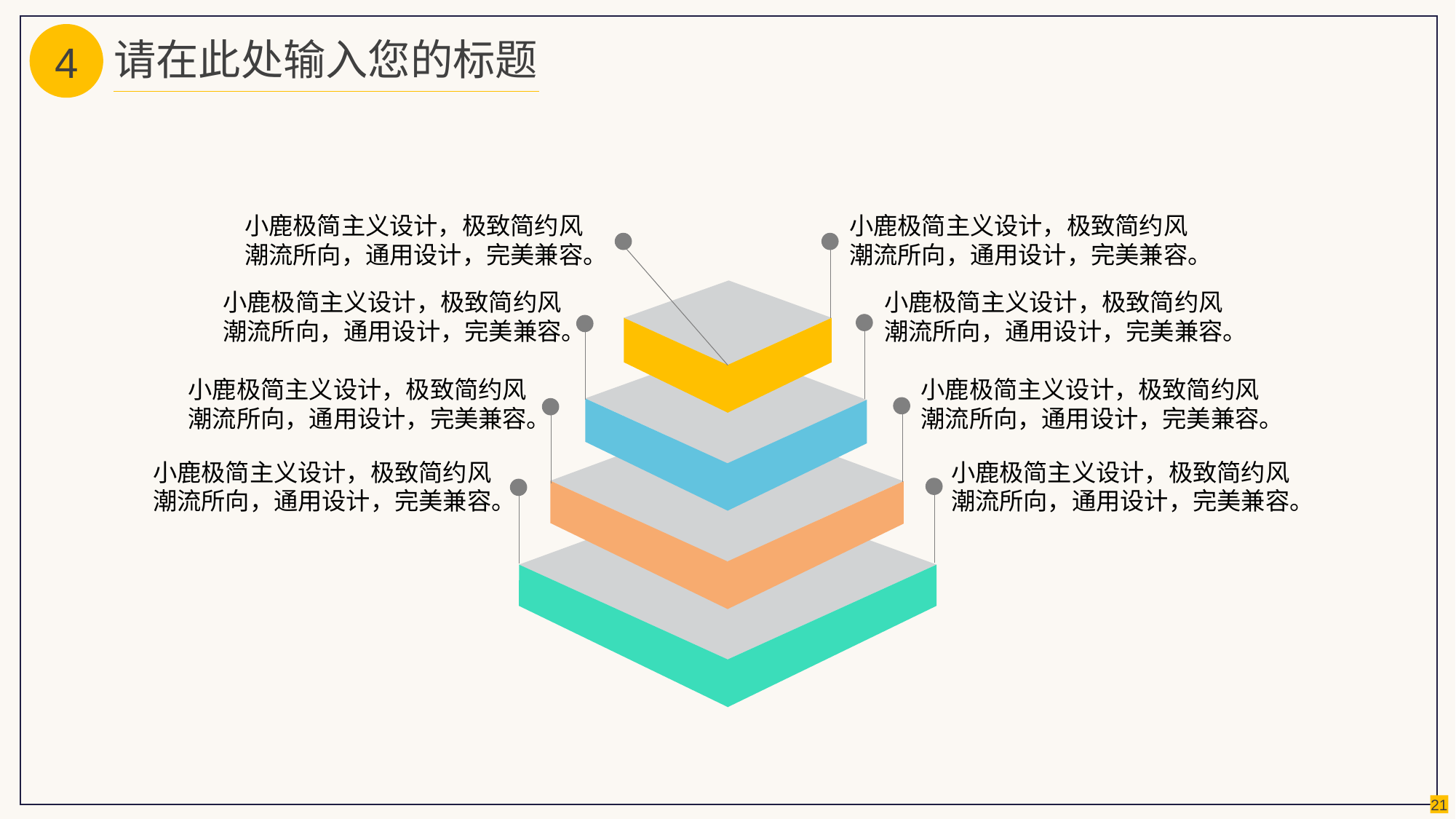

4
请在此处输入您的标题
小鹿极简主义设计，极致简约风潮流所向，通用设计，完美兼容。
小鹿极简主义设计，极致简约风潮流所向，通用设计，完美兼容。

小鹿极简主义设计，极致简约风潮流所向，通用设计，完美兼容。
小鹿极简主义设计，极致简约风潮流所向，通用设计，完美兼容。

小鹿极简主义设计，极致简约风潮流所向，通用设计，完美兼容。
小鹿极简主义设计，极致简约风潮流所向，通用设计，完美兼容。

小鹿极简主义设计，极致简约风潮流所向，通用设计，完美兼容。
小鹿极简主义设计，极致简约风潮流所向，通用设计，完美兼容。

21